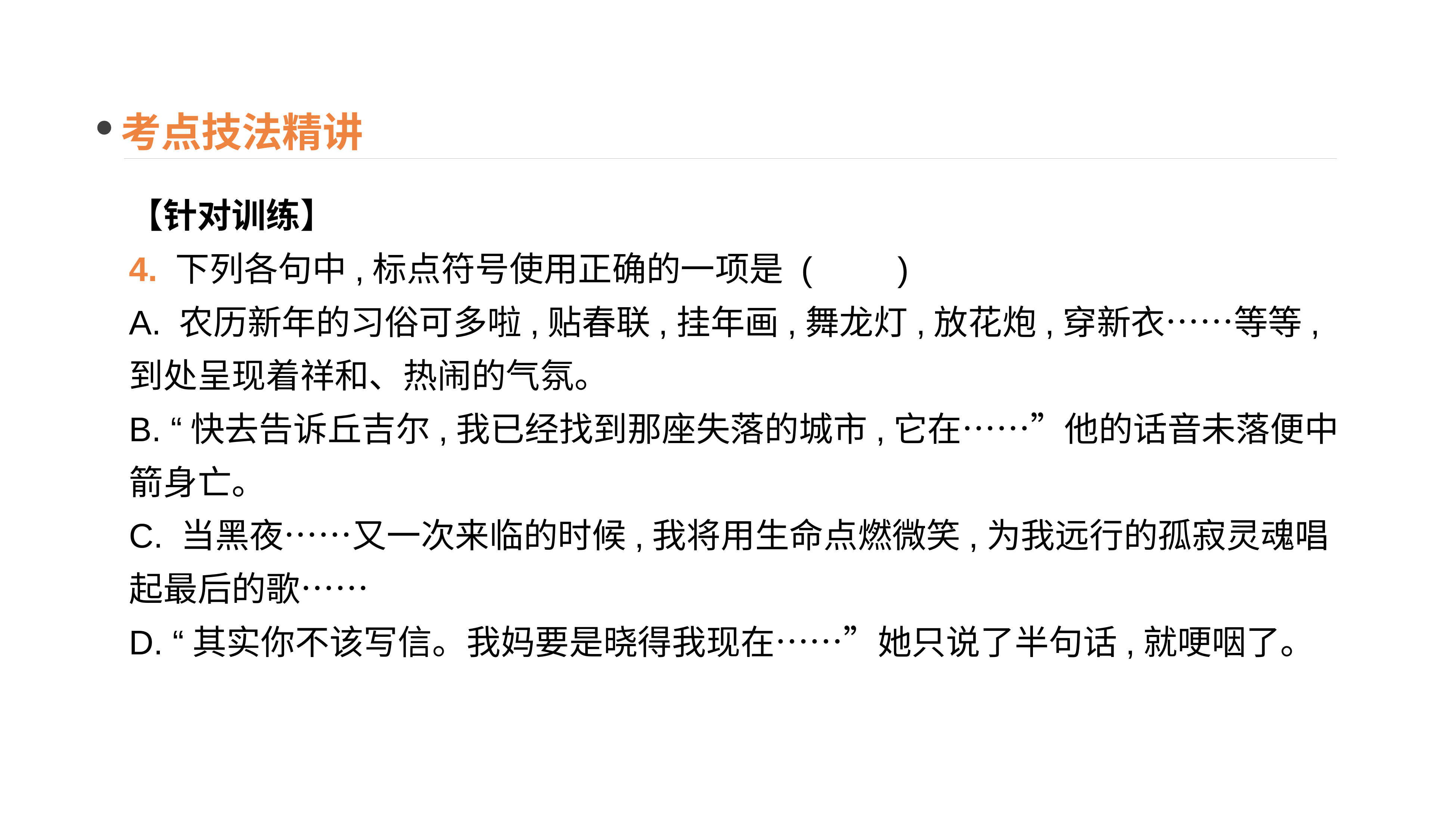

考点技法精讲

【针对训练】
4. 下列各句中,标点符号使用正确的一项是	(　　)
A. 农历新年的习俗可多啦,贴春联,挂年画,舞龙灯,放花炮,穿新衣……等等,到处呈现着祥和、热闹的气氛。
B. “快去告诉丘吉尔,我已经找到那座失落的城市,它在……”他的话音未落便中箭身亡。
C. 当黑夜……又一次来临的时候,我将用生命点燃微笑,为我远行的孤寂灵魂唱起最后的歌……
D. “其实你不该写信。我妈要是晓得我现在……”她只说了半句话,就哽咽了。